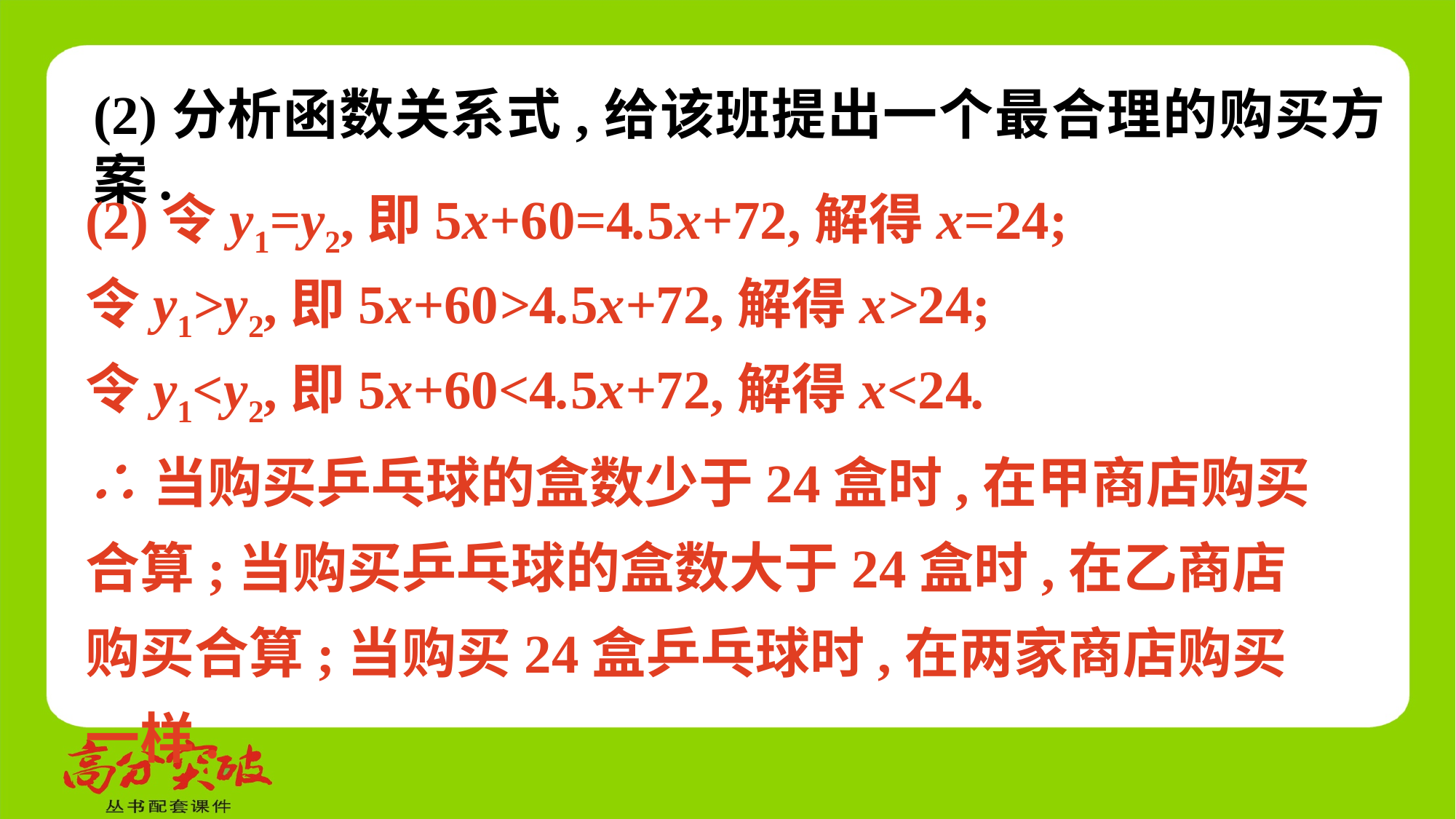

(2)分析函数关系式,给该班提出一个最合理的购买方案.
(2)令y1=y2,即5x+60=4.5x+72,解得x=24;
令y1>y2,即5x+60>4.5x+72,解得x>24;
令y1<y2,即5x+60<4.5x+72,解得x<24.
∴当购买乒乓球的盒数少于24盒时,在甲商店购买合算;当购买乒乓球的盒数大于24盒时,在乙商店购买合算;当购买24盒乒乓球时,在两家商店购买一样.